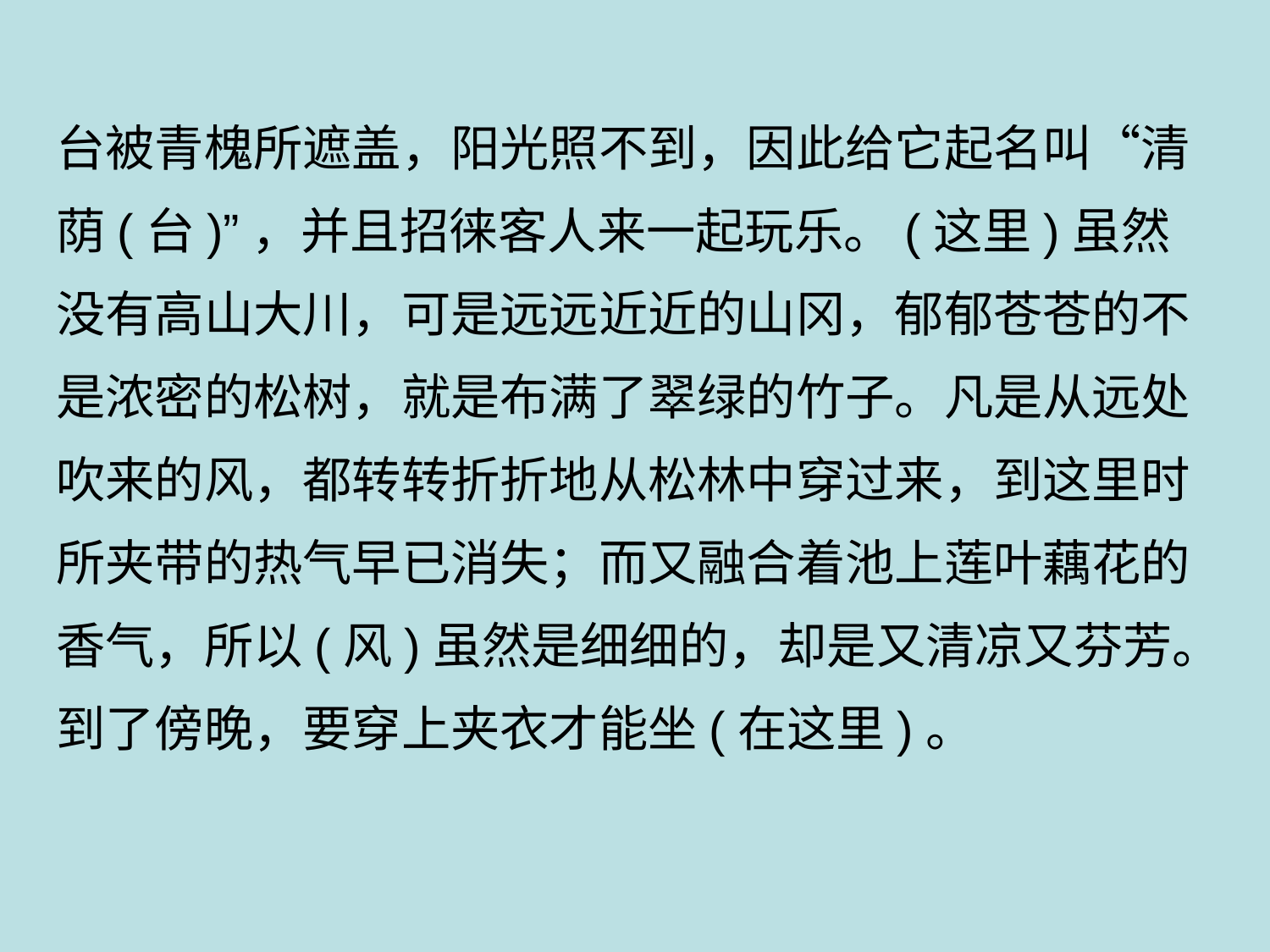

台被青槐所遮盖，阳光照不到，因此给它起名叫“清荫(台)”，并且招徕客人来一起玩乐。(这里)虽然没有高山大川，可是远远近近的山冈，郁郁苍苍的不是浓密的松树，就是布满了翠绿的竹子。凡是从远处吹来的风，都转转折折地从松林中穿过来，到这里时所夹带的热气早已消失；而又融合着池上莲叶藕花的香气，所以(风)虽然是细细的，却是又清凉又芬芳。到了傍晚，要穿上夹衣才能坐(在这里)。